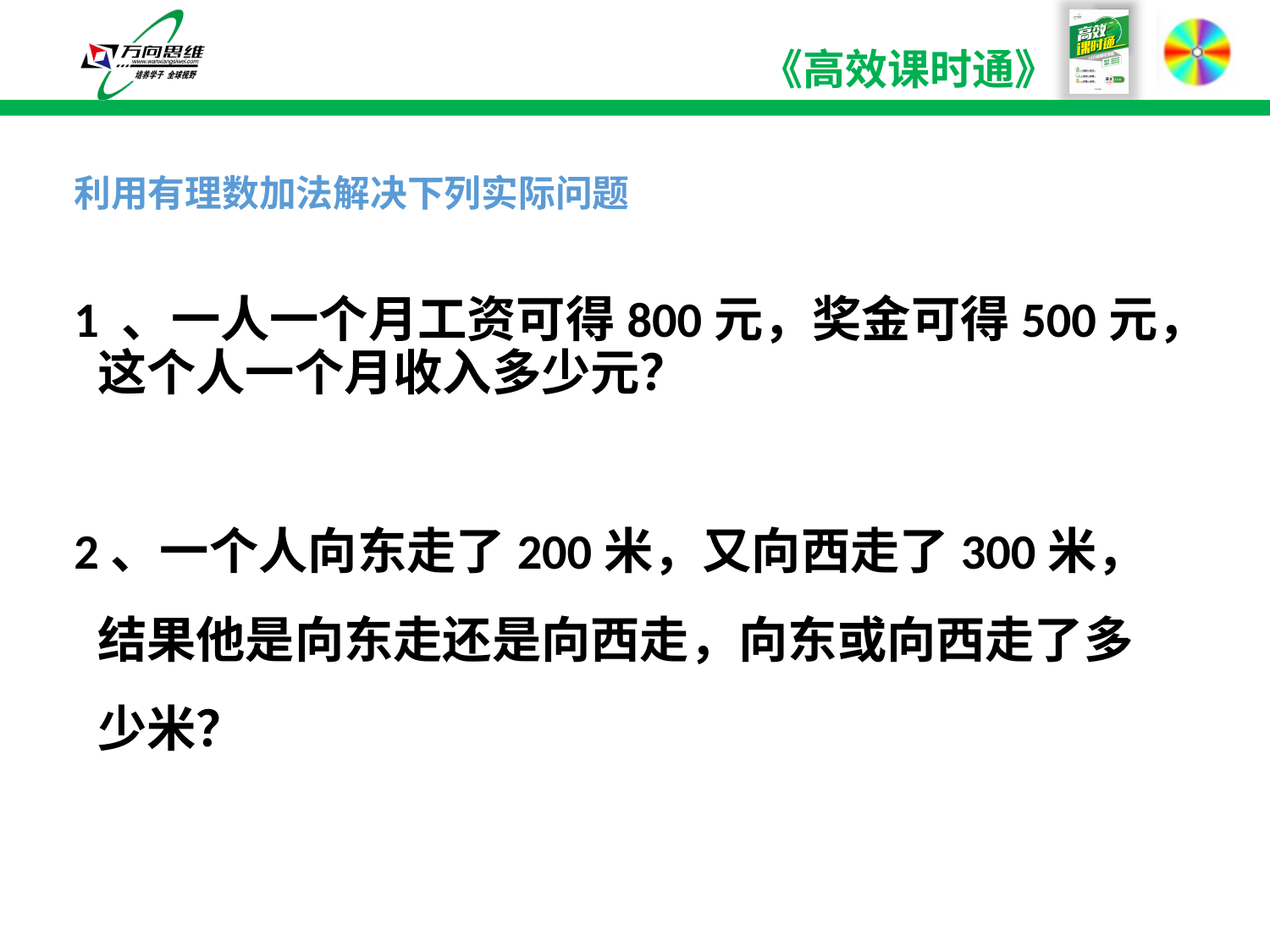

利用有理数加法解决下列实际问题

1 、一人一个月工资可得800元，奖金可得500元，这个人一个月收入多少元？

2、一个人向东走了200米，又向西走了300米，结果他是向东走还是向西走，向东或向西走了多少米？